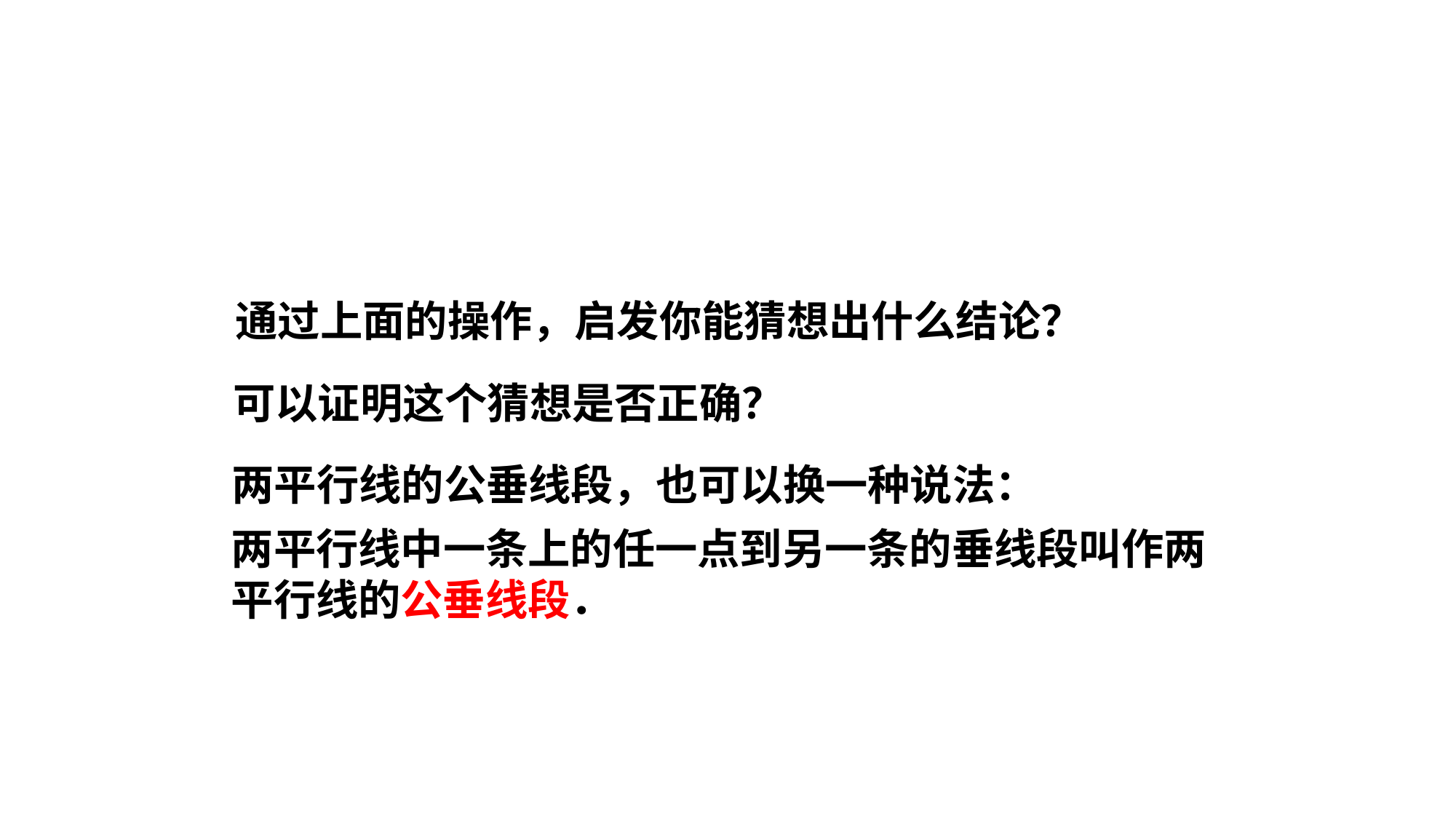

通过上面的操作，启发你能猜想出什么结论？
可以证明这个猜想是否正确？
两平行线的公垂线段，也可以换一种说法：
两平行线中一条上的任一点到另一条的垂线段叫作两平行线的公垂线段．